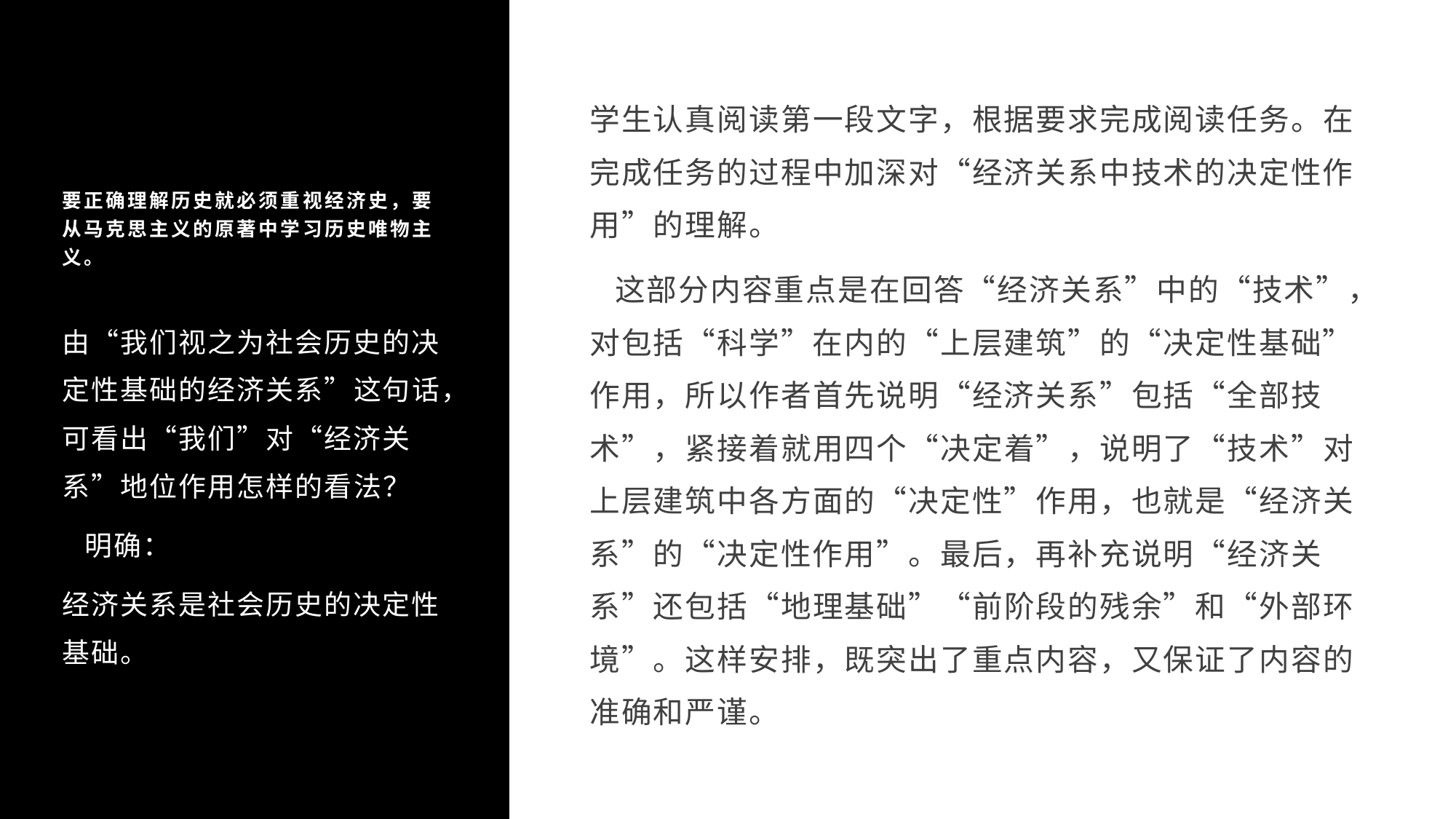

学生认真阅读第一段文字，根据要求完成阅读任务。在完成任务的过程中加深对“经济关系中技术的决定性作用”的理解。
  这部分内容重点是在回答“经济关系”中的“技术”，对包括“科学”在内的“上层建筑”的“决定性基础”作用，所以作者首先说明“经济关系”包括“全部技术”，紧接着就用四个“决定着”，说明了“技术”对上层建筑中各方面的“决定性”作用，也就是“经济关系”的“决定性作用”。最后，再补充说明“经济关系”还包括“地理基础”“前阶段的残余”和“外部环境”。这样安排，既突出了重点内容，又保证了内容的准确和严谨。
要正确理解历史就必须重视经济史，要从马克思主义的原著中学习历史唯物主义。
由“我们视之为社会历史的决定性基础的经济关系”这句话，可看出“我们”对“经济关系”地位作用怎样的看法？
  明确：
经济关系是社会历史的决定性基础。